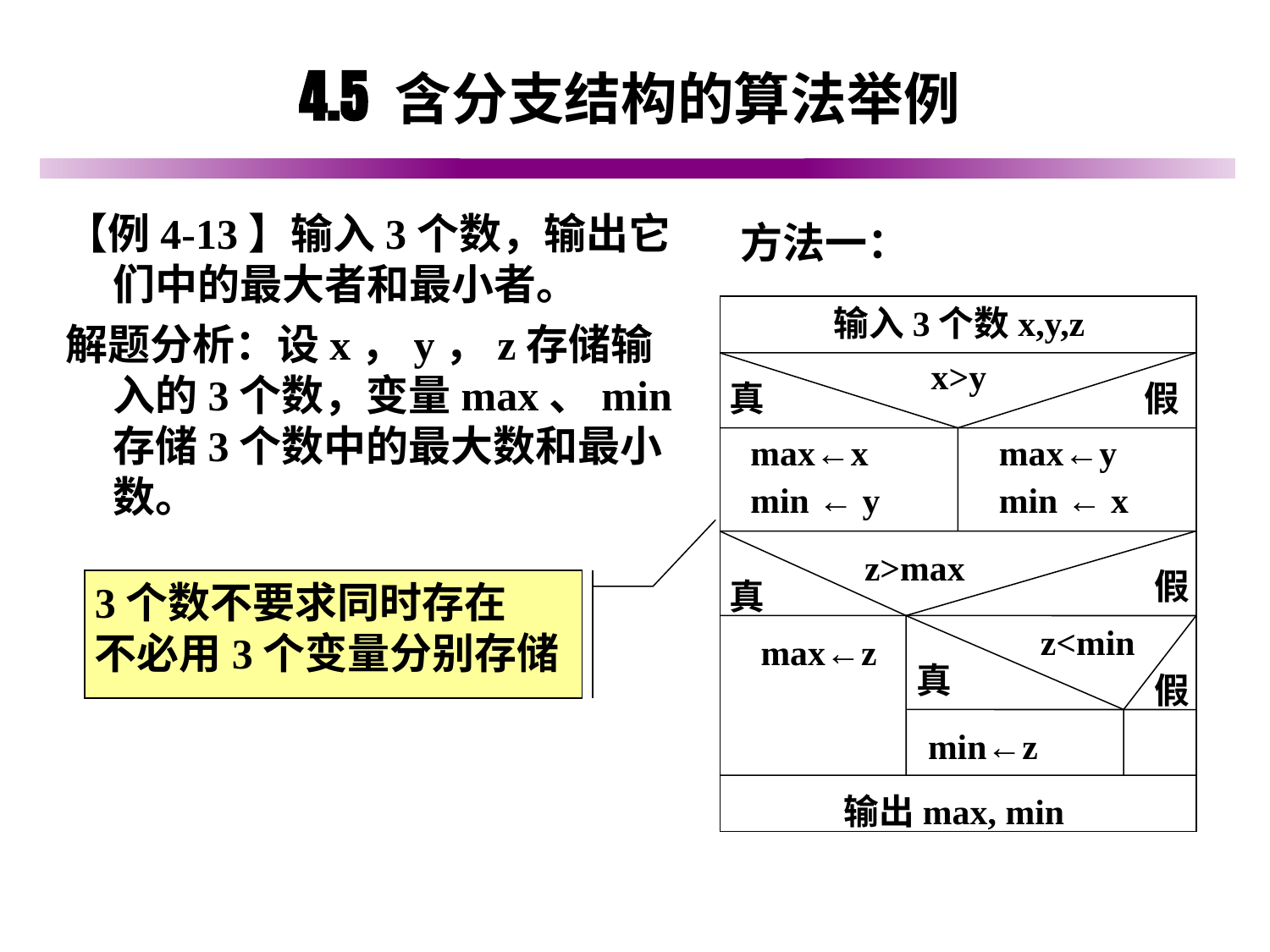

# 4.5 含分支结构的算法举例
【例4-13】输入3个数，输出它们中的最大者和最小者。
解题分析：设x，y，z存储输入的3个数，变量max、min存储3个数中的最大数和最小数。
方法一：

输入3个数x,y,z
x>y

真
max←x
min ← y
假
max←y
min ← x

z>max
假
真
max←z
3个数不要求同时存在
不必用3个变量分别存储
z<min

真
min←z
假
输出max, min